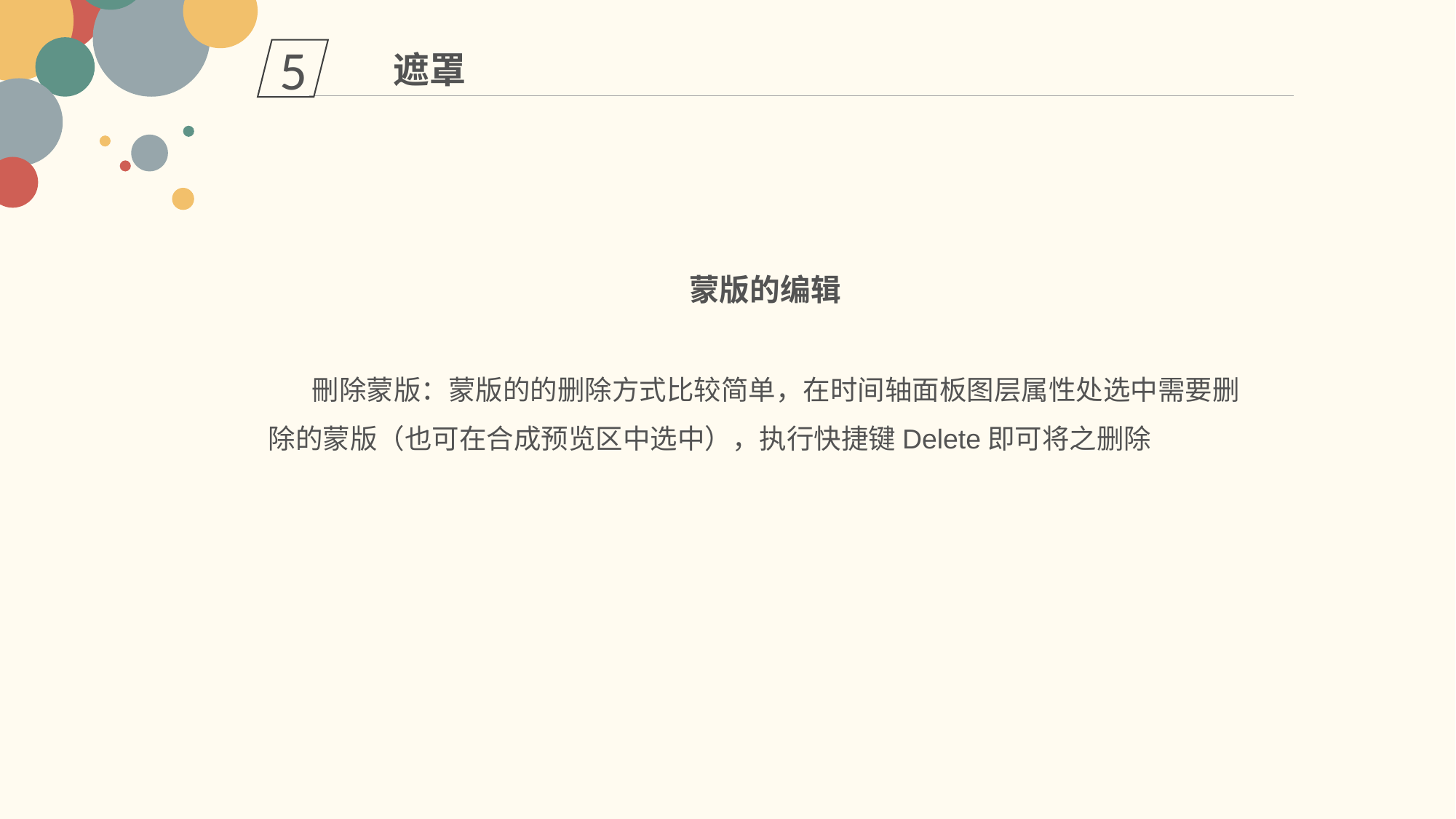

5
遮罩
蒙版的编辑

      刪除蒙版：蒙版的的删除方式比较简单，在时间轴面板图层属性处选中需要删除的蒙版（也可在合成预览区中选中），执行快捷键Delete即可将之删除